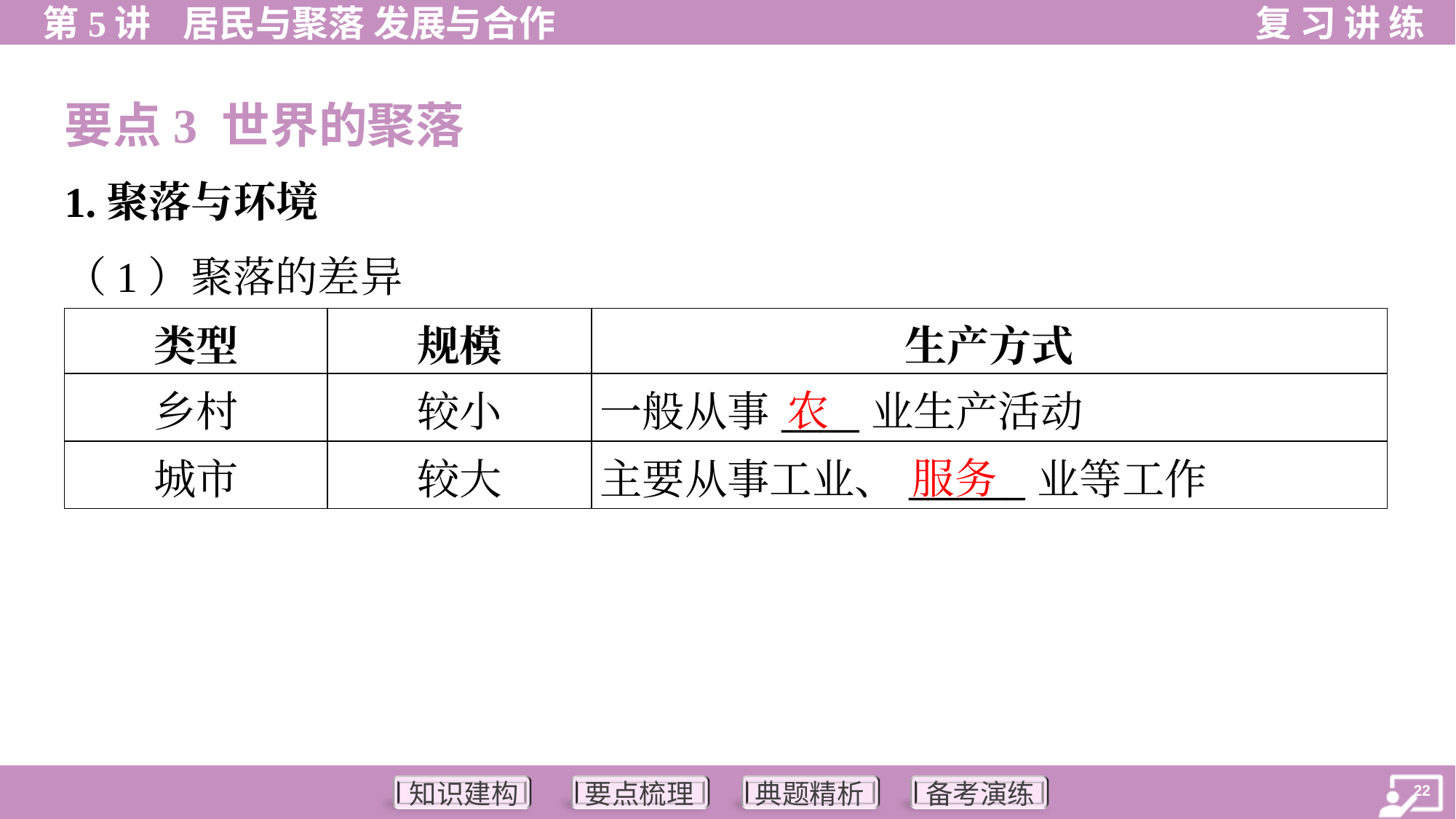

要点3 世界的聚落
1.聚落与环境
（1）聚落的差异
| 类型 | 规模 | 生产方式 |
| --- | --- | --- |
| 乡村 | 较小 | 一般从事\_\_\_\_业生产活动 |
| 城市 | 较大 | 主要从事工业、\_\_\_\_\_\_业等工作 |
农
服务